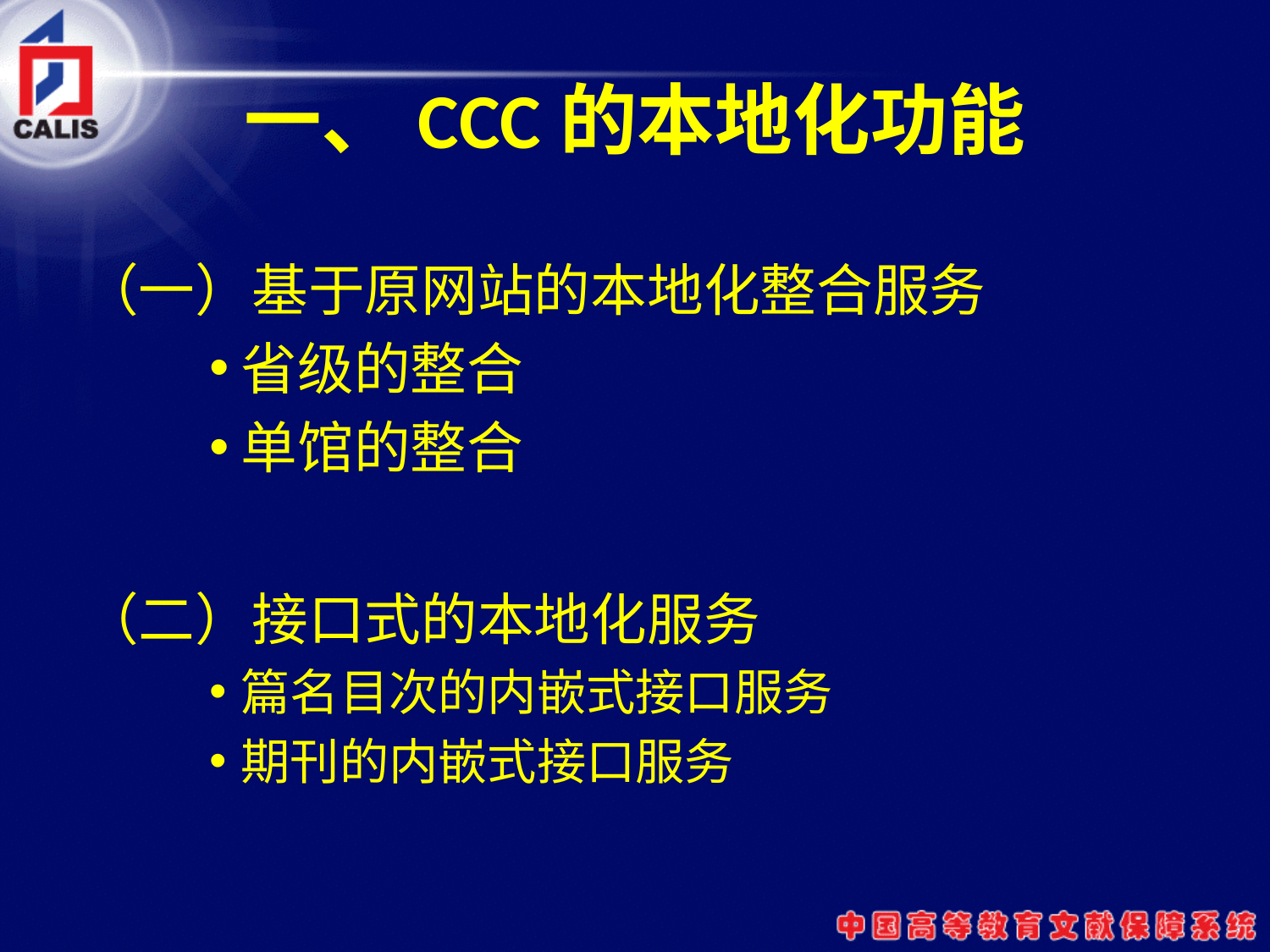

# 一、CCC的本地化功能
（一）基于原网站的本地化整合服务
省级的整合
单馆的整合

（二）接口式的本地化服务
篇名目次的内嵌式接口服务
期刊的内嵌式接口服务